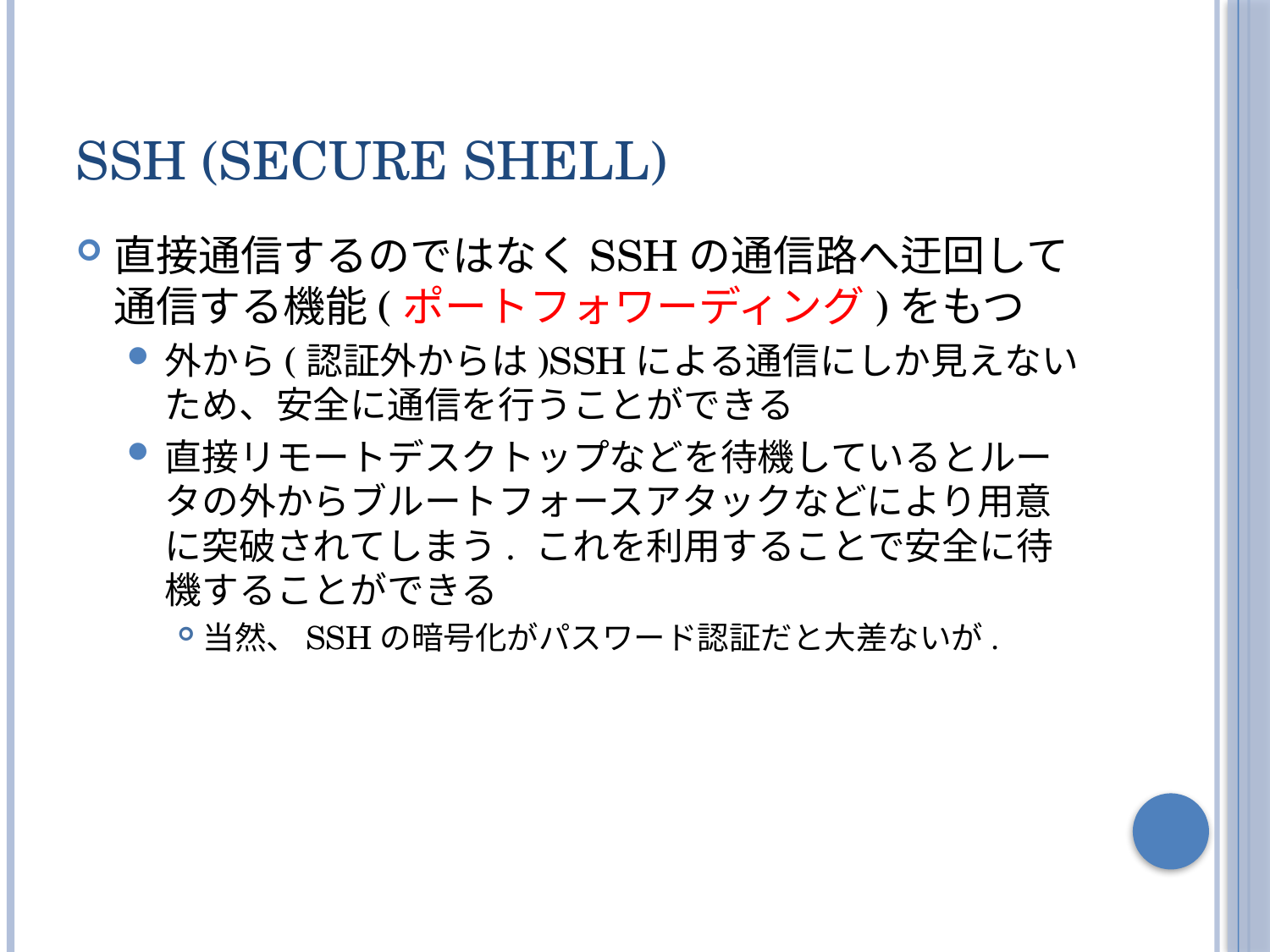

# SSH (Secure Shell)
直接通信するのではなくSSHの通信路へ迂回して通信する機能(ポートフォワーディング)をもつ
外から(認証外からは)SSHによる通信にしか見えないため、安全に通信を行うことができる
直接リモートデスクトップなどを待機しているとルータの外からブルートフォースアタックなどにより用意に突破されてしまう. これを利用することで安全に待機することができる
当然、SSHの暗号化がパスワード認証だと大差ないが.